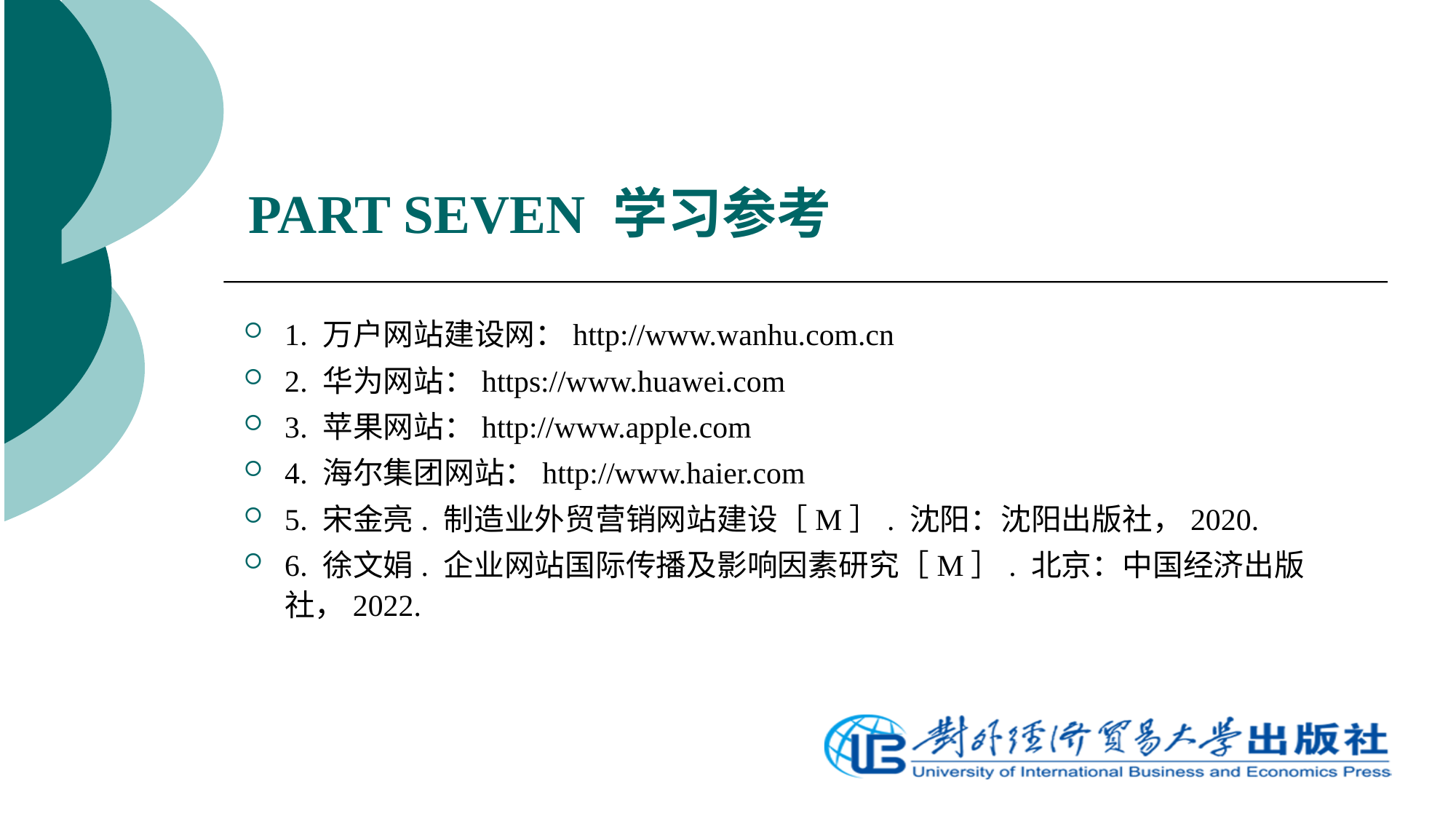

# PART SEVEN 学习参考
1. 万户网站建设网：http://www.wanhu.com.cn
2. 华为网站：https://www.huawei.com
3. 苹果网站：http://www.apple.com
4. 海尔集团网站：http://www.haier.com
5. 宋金亮. 制造业外贸营销网站建设［M］. 沈阳：沈阳出版社，2020.
6. 徐文娟. 企业网站国际传播及影响因素研究［M］. 北京：中国经济出版社，2022.